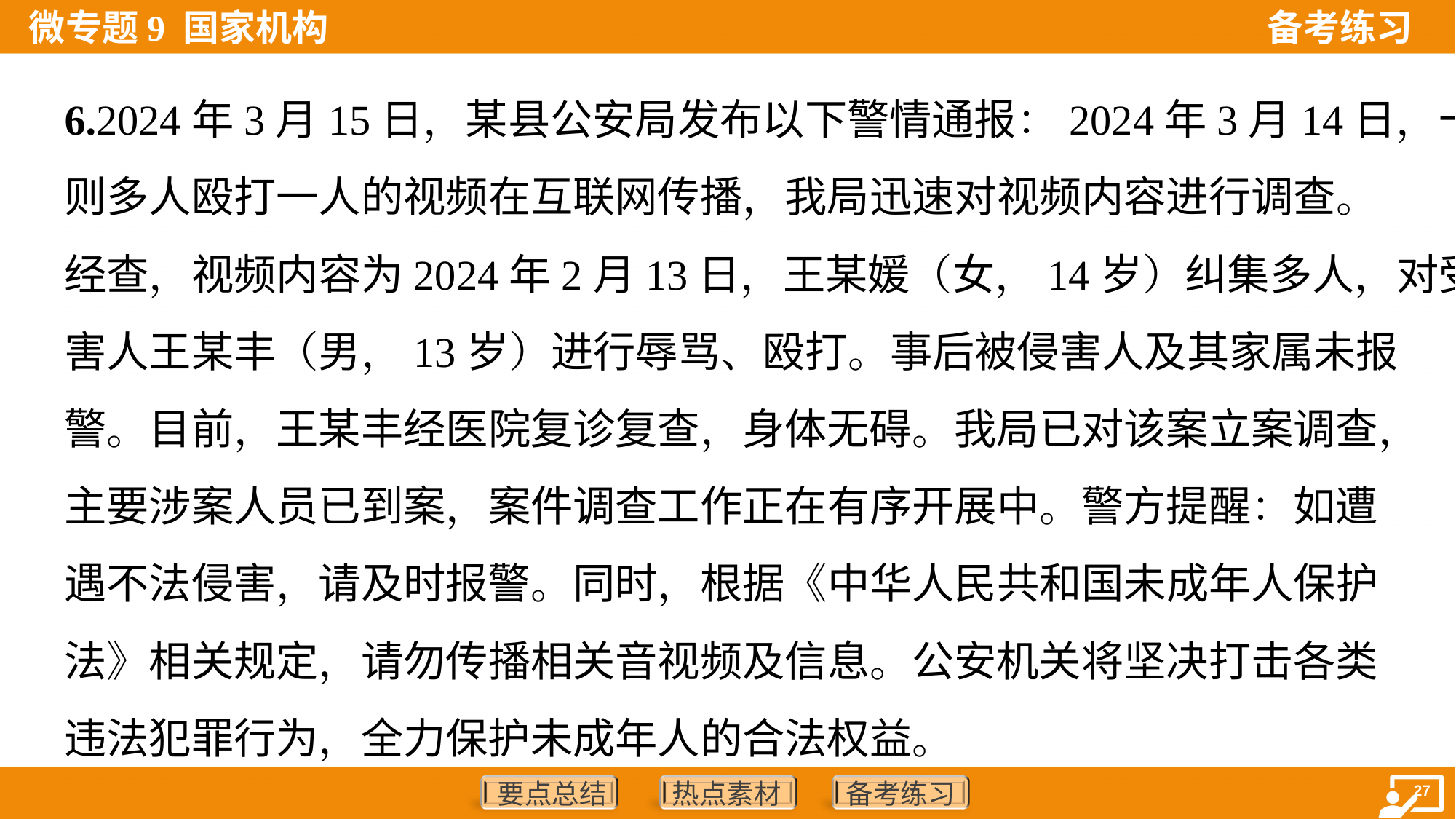

6.2024年3月15日，某县公安局发布以下警情通报：2024年3月14日，一
则多人殴打一人的视频在互联网传播，我局迅速对视频内容进行调查。
经查，视频内容为2024年2月13日，王某媛（女，14岁）纠集多人，对受
害人王某丰（男，13岁）进行辱骂、殴打。事后被侵害人及其家属未报
警。目前，王某丰经医院复诊复查，身体无碍。我局已对该案立案调查，
主要涉案人员已到案，案件调查工作正在有序开展中。警方提醒：如遭
遇不法侵害，请及时报警。同时，根据《中华人民共和国未成年人保护
法》相关规定，请勿传播相关音视频及信息。公安机关将坚决打击各类
违法犯罪行为，全力保护未成年人的合法权益。